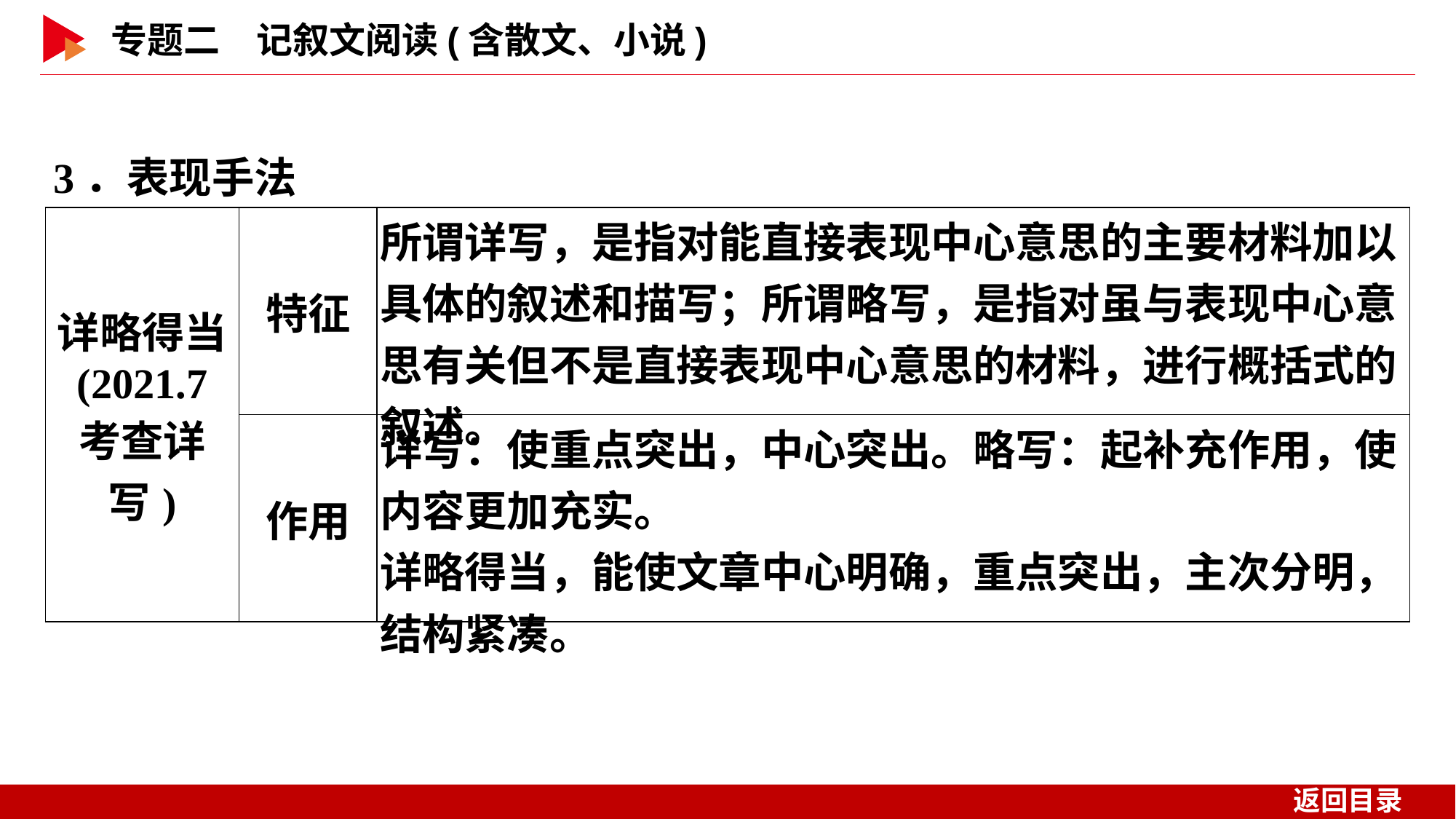

3．表现手法
| 详略得当 (2021.7 考查详写) | 特征 | 所谓详写，是指对能直接表现中心意思的主要材料加以具体的叙述和描写；所谓略写，是指对虽与表现中心意思有关但不是直接表现中心意思的材料，进行概括式的叙述。 |
| --- | --- | --- |
|  | 作用 | 详写：使重点突出，中心突出。略写：起补充作用，使内容更加充实。 详略得当，能使文章中心明确，重点突出，主次分明，结构紧凑。 |